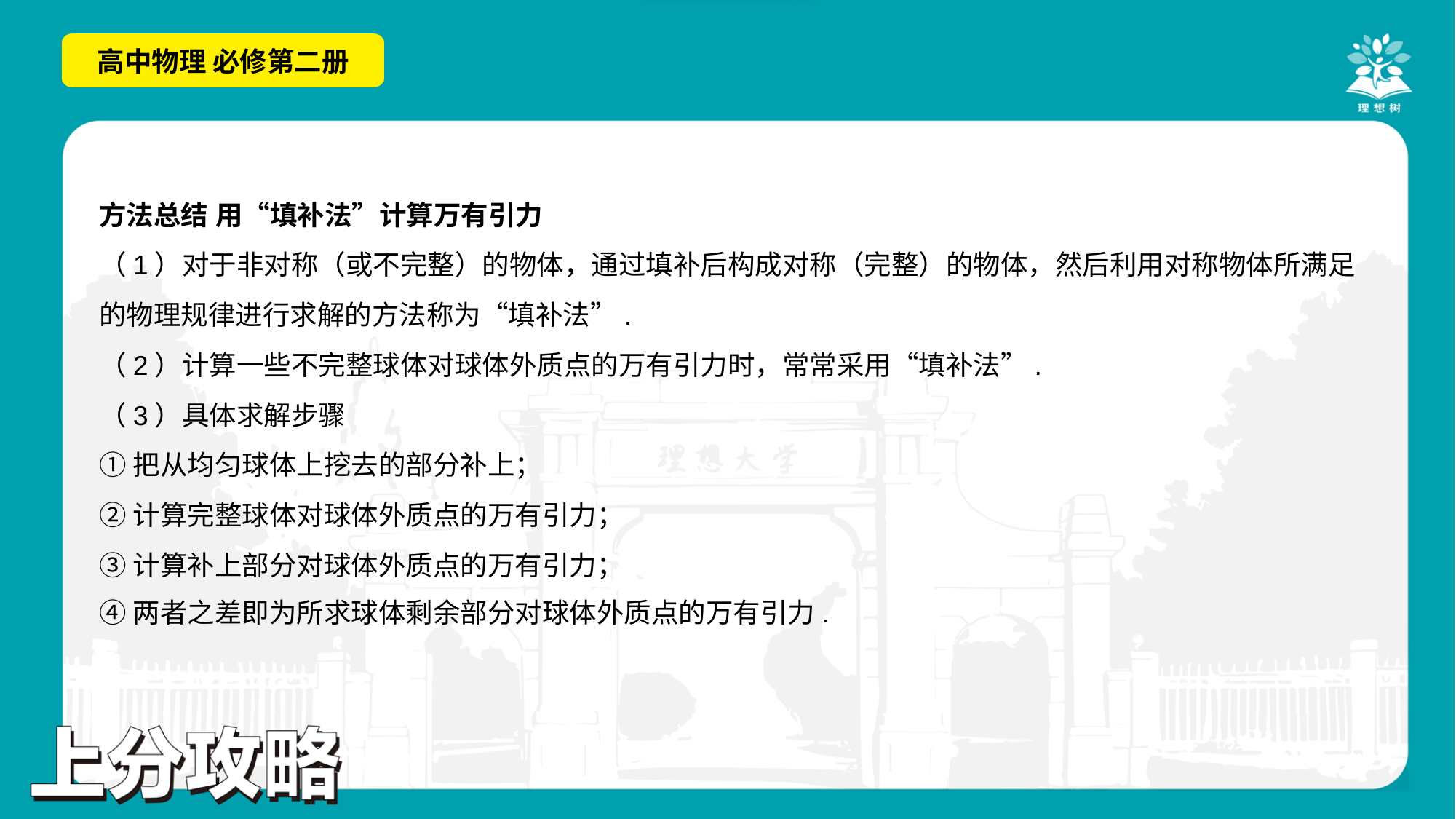

方法总结 用“填补法”计算万有引力
（1）对于非对称（或不完整）的物体，通过填补后构成对称（完整）的物体，然后利用对称物体所满足
的物理规律进行求解的方法称为“填补法”.
（2）计算一些不完整球体对球体外质点的万有引力时，常常采用“填补法”.
（3）具体求解步骤
①把从均匀球体上挖去的部分补上；
②计算完整球体对球体外质点的万有引力；
③计算补上部分对球体外质点的万有引力；
④两者之差即为所求球体剩余部分对球体外质点的万有引力.